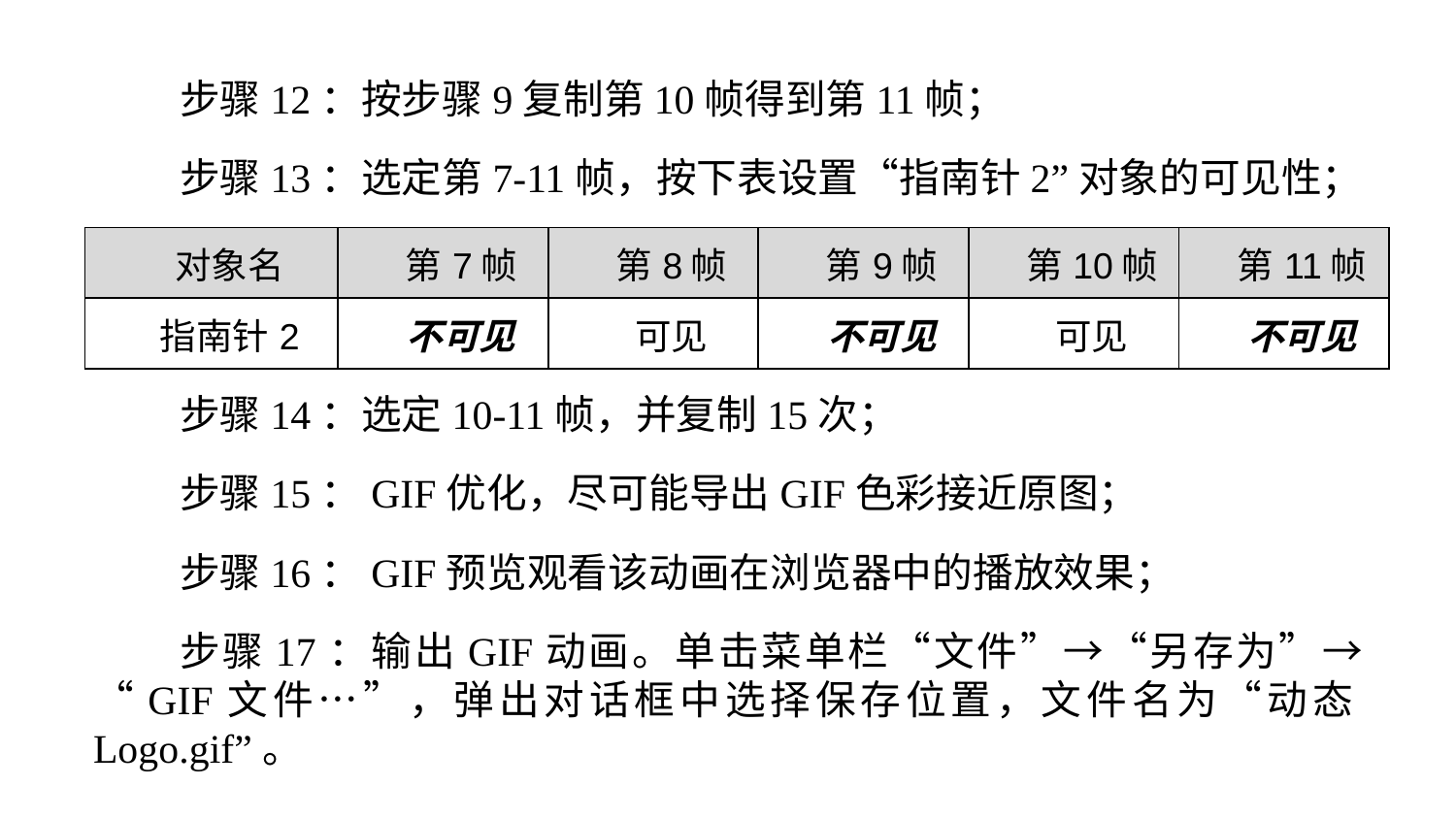

步骤12：按步骤9复制第10帧得到第11帧；
步骤13：选定第7-11帧，按下表设置“指南针2”对象的可见性；

步骤14：选定10-11帧，并复制15次；
步骤15：GIF优化，尽可能导出GIF色彩接近原图；
步骤16：GIF预览观看该动画在浏览器中的播放效果；
步骤17：输出GIF动画。单击菜单栏“文件”→“另存为”→“GIF文件…”，弹出对话框中选择保存位置，文件名为“动态Logo.gif”。
| 对象名 | 第7帧 | 第8帧 | 第9帧 | 第10帧 | 第11帧 |
| --- | --- | --- | --- | --- | --- |
| 指南针2 | 不可见 | 可见 | 不可见 | 可见 | 不可见 |